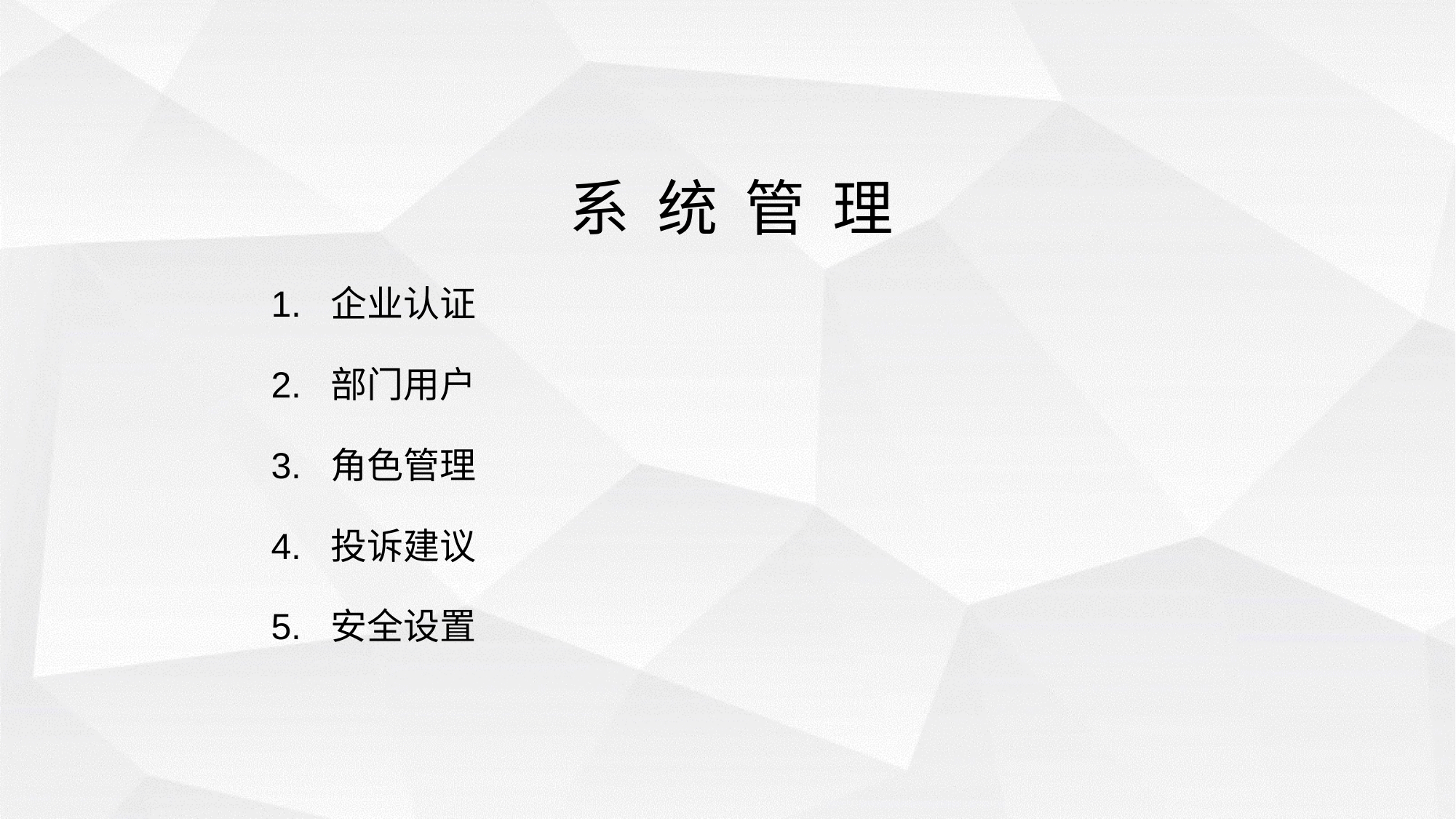

系  统  管  理
1.  企业认证
2.  部门用户
3.  角色管理
4.  投诉建议
5.  安全设置